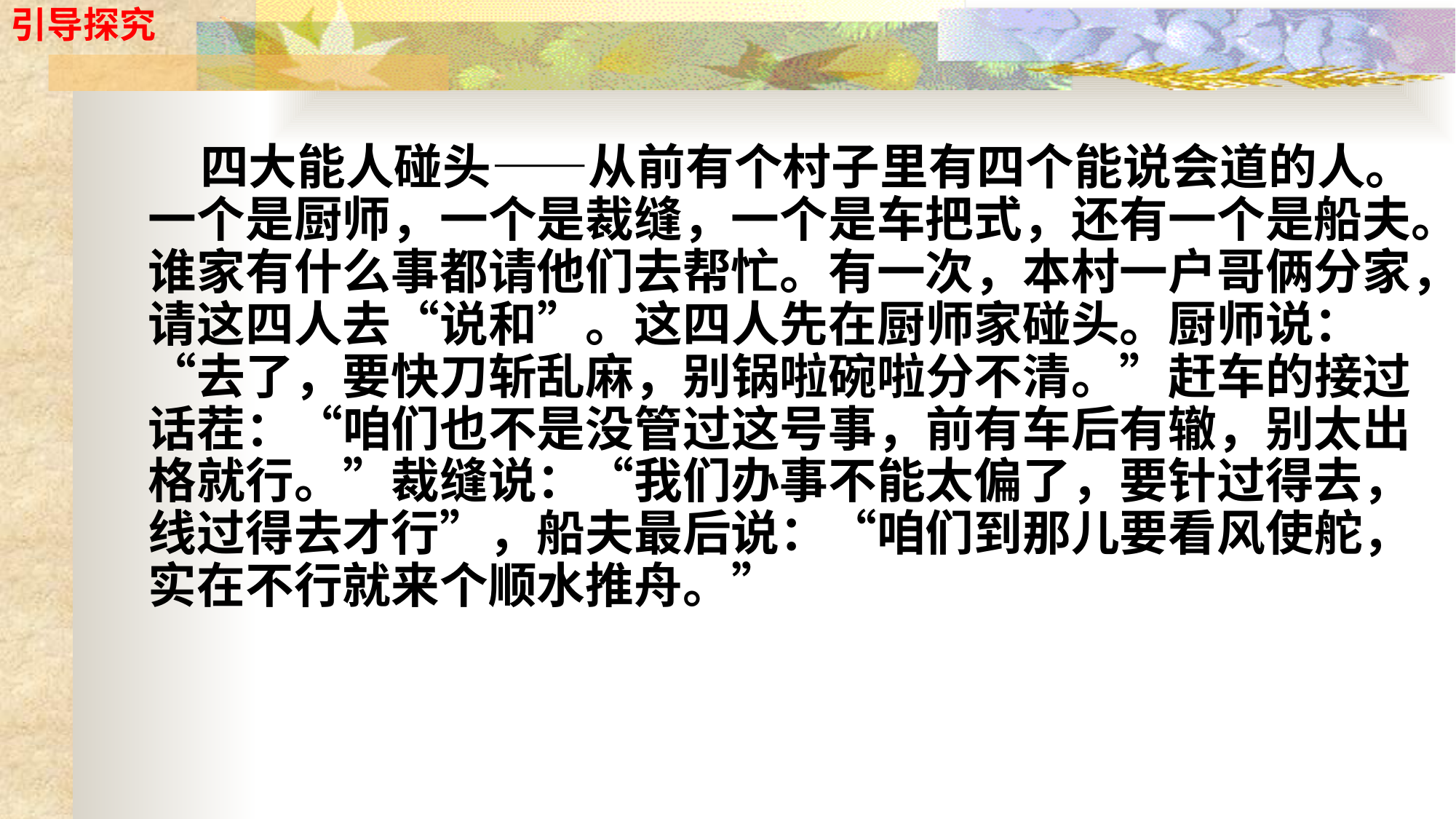

引导探究
    四大能人碰头——从前有个村子里有四个能说会道的人。一个是厨师，一个是裁缝，一个是车把式，还有一个是船夫。谁家有什么事都请他们去帮忙。有一次，本村一户哥俩分家，请这四人去“说和”。这四人先在厨师家碰头。厨师说：“去了，要快刀斩乱麻，别锅啦碗啦分不清。”赶车的接过话茬：“咱们也不是没管过这号事，前有车后有辙，别太出格就行。”裁缝说：“我们办事不能太偏了，要针过得去，线过得去才行”，船夫最后说：“咱们到那儿要看风使舵，实在不行就来个顺水推舟。”